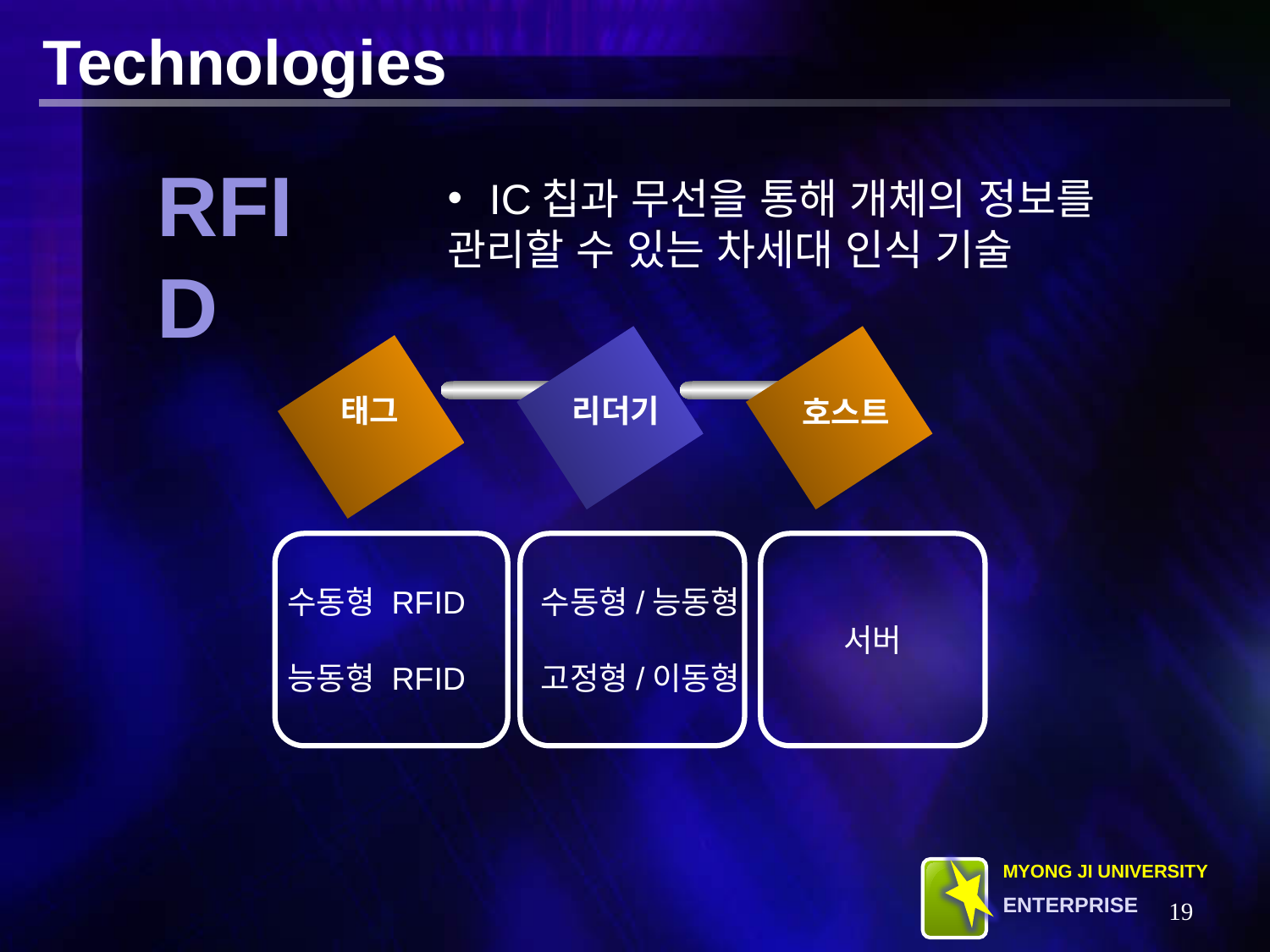

Technologies

RFID
 IC칩과 무선을 통해 개체의 정보를
관리할 수 있는 차세대 인식 기술

태그
리더기
호스트

서버
수동형 RFID

능동형 RFID
수동형/능동형

고정형/이동형

MYONG JI UNIVERSITY
EnTERPRISE

19